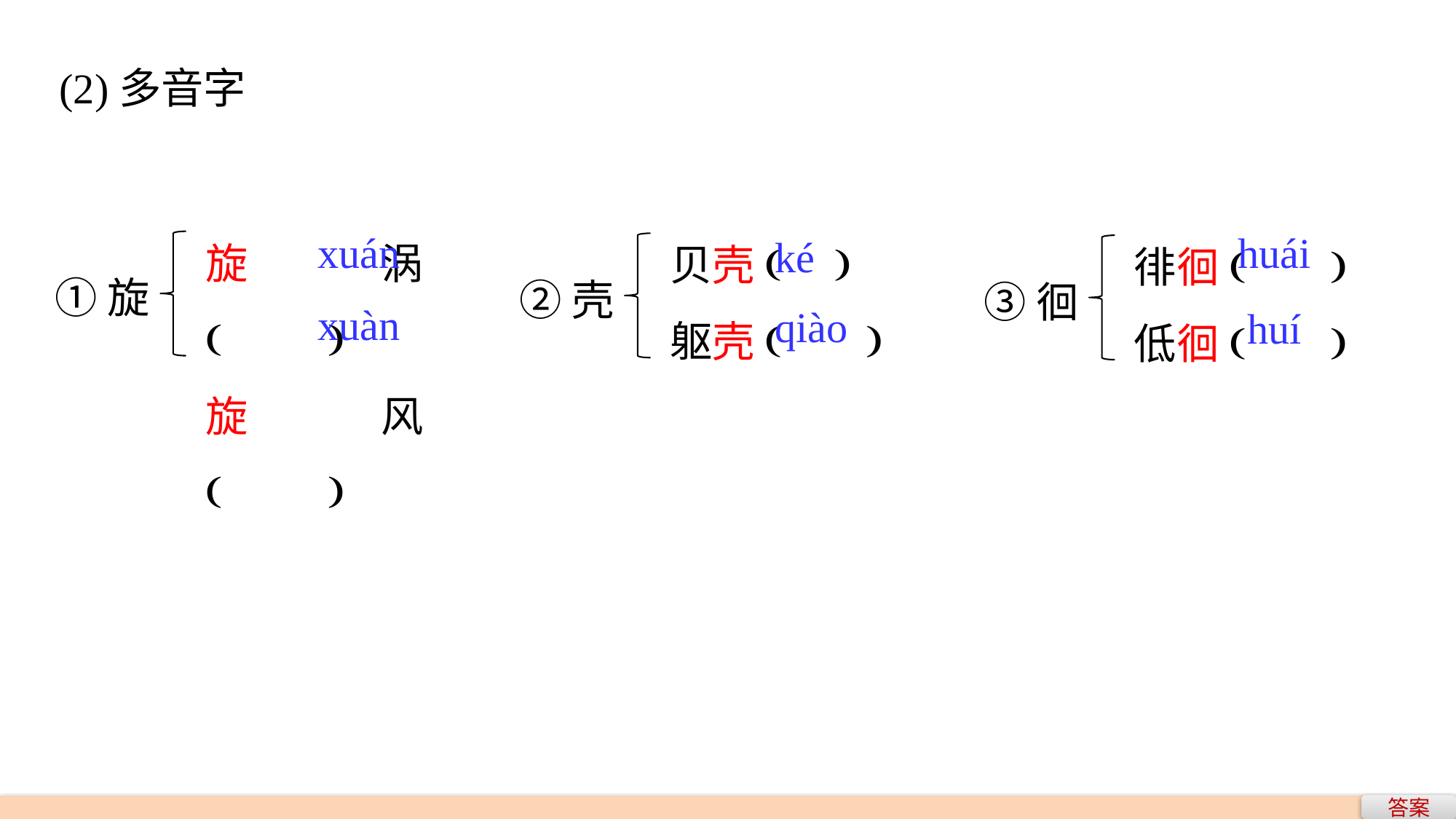

(2)多音字
旋涡(          )
旋风(          )
贝壳(     )
躯壳(        )
徘徊(        )
低徊(        )
xuán
huái
ké

①旋
②壳
③徊
xuàn
qiào
huí
答案